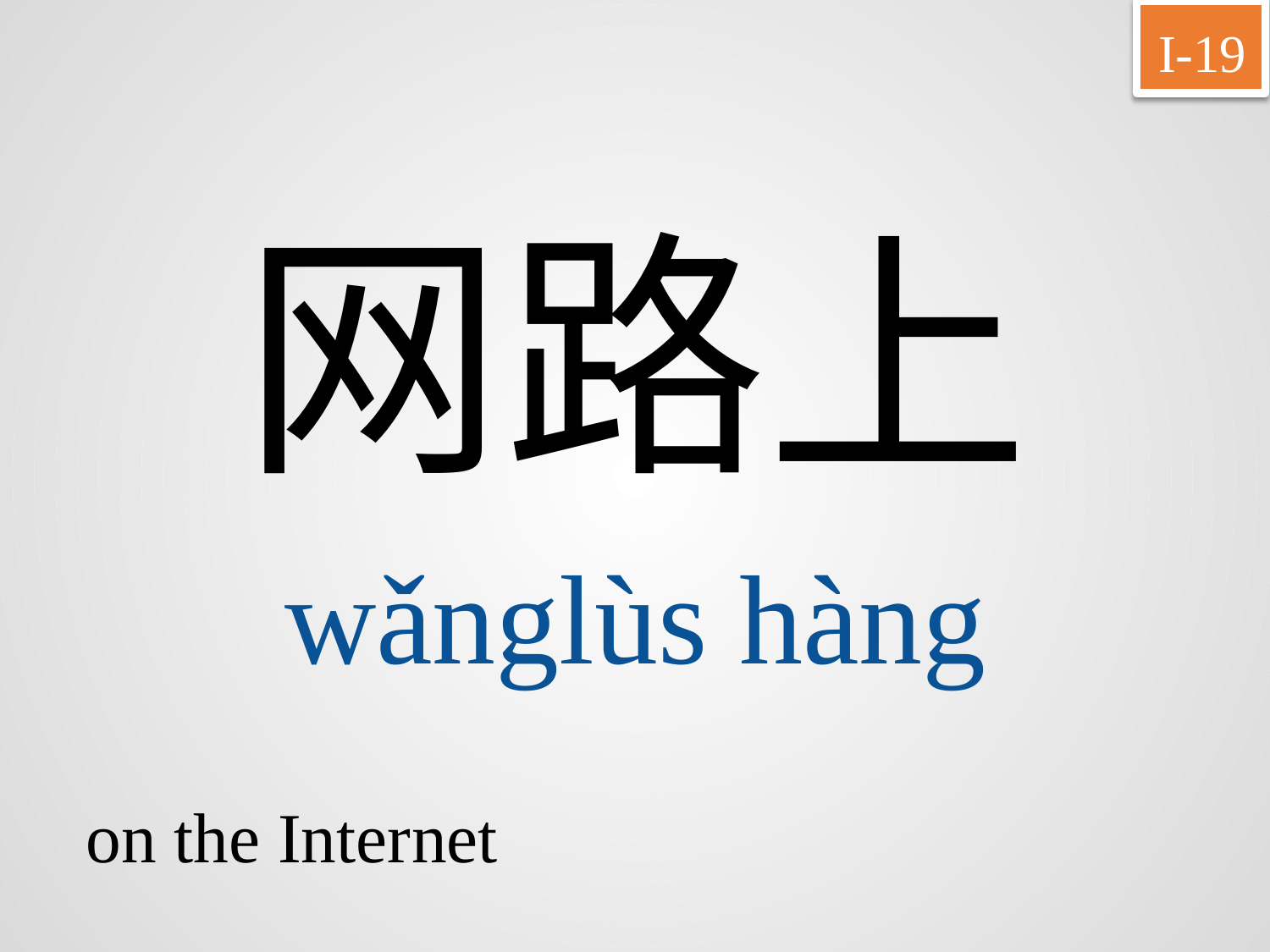

I-19

网路上
wǎnglùs	hàng
on the Internet